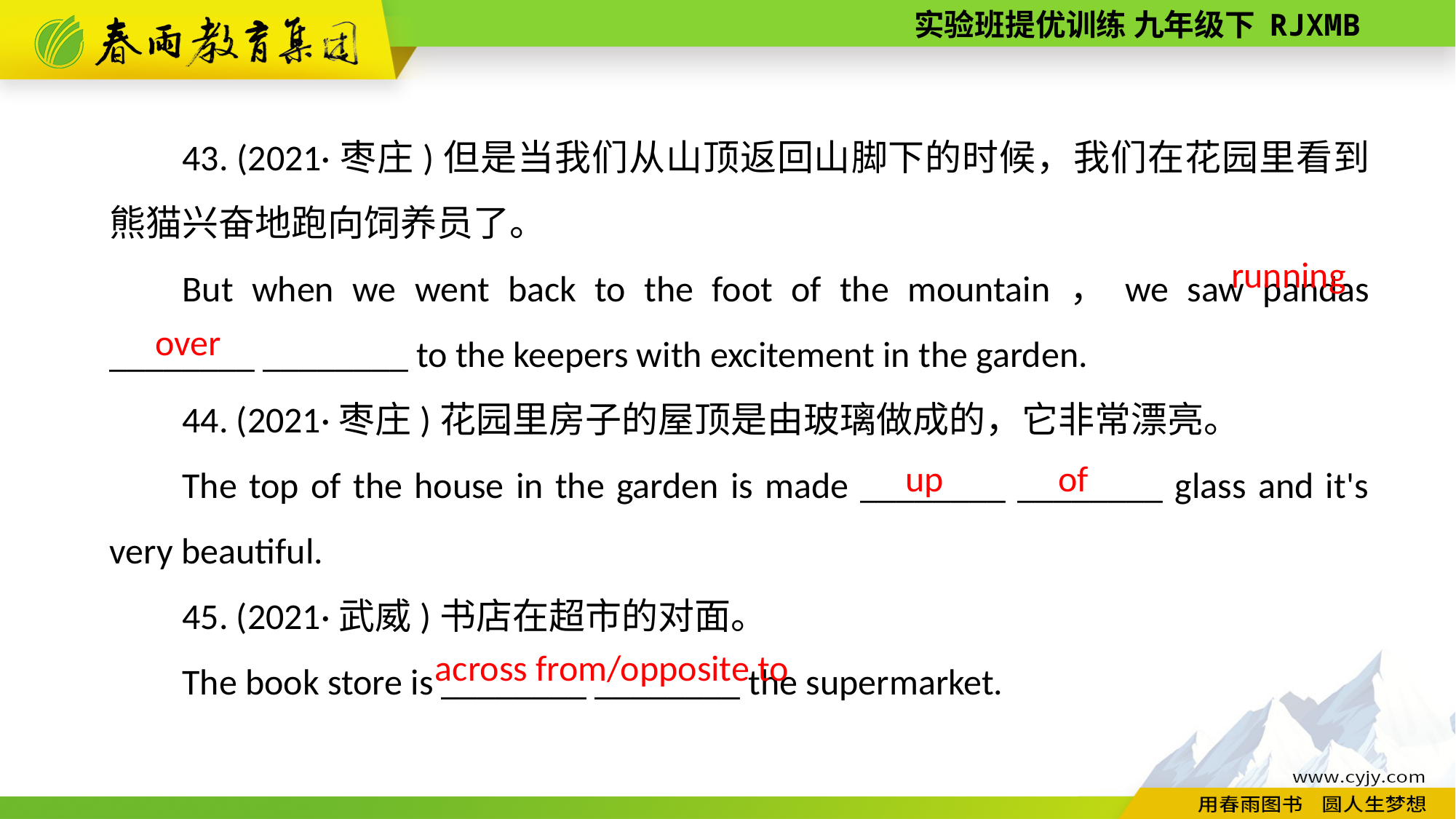

43. (2021·枣庄)但是当我们从山顶返回山脚下的时候，我们在花园里看到熊猫兴奋地跑向饲养员了。
But when we went back to the foot of the mountain，we saw pandas ________ ________ to the keepers with excitement in the garden.
44. (2021·枣庄)花园里房子的屋顶是由玻璃做成的，它非常漂亮。
The top of the house in the garden is made ________ ________ glass and it's very beautiful.
45. (2021·武威)书店在超市的对面。
The book store is ________ ________ the supermarket.
running
over
 up              of
across from/opposite to